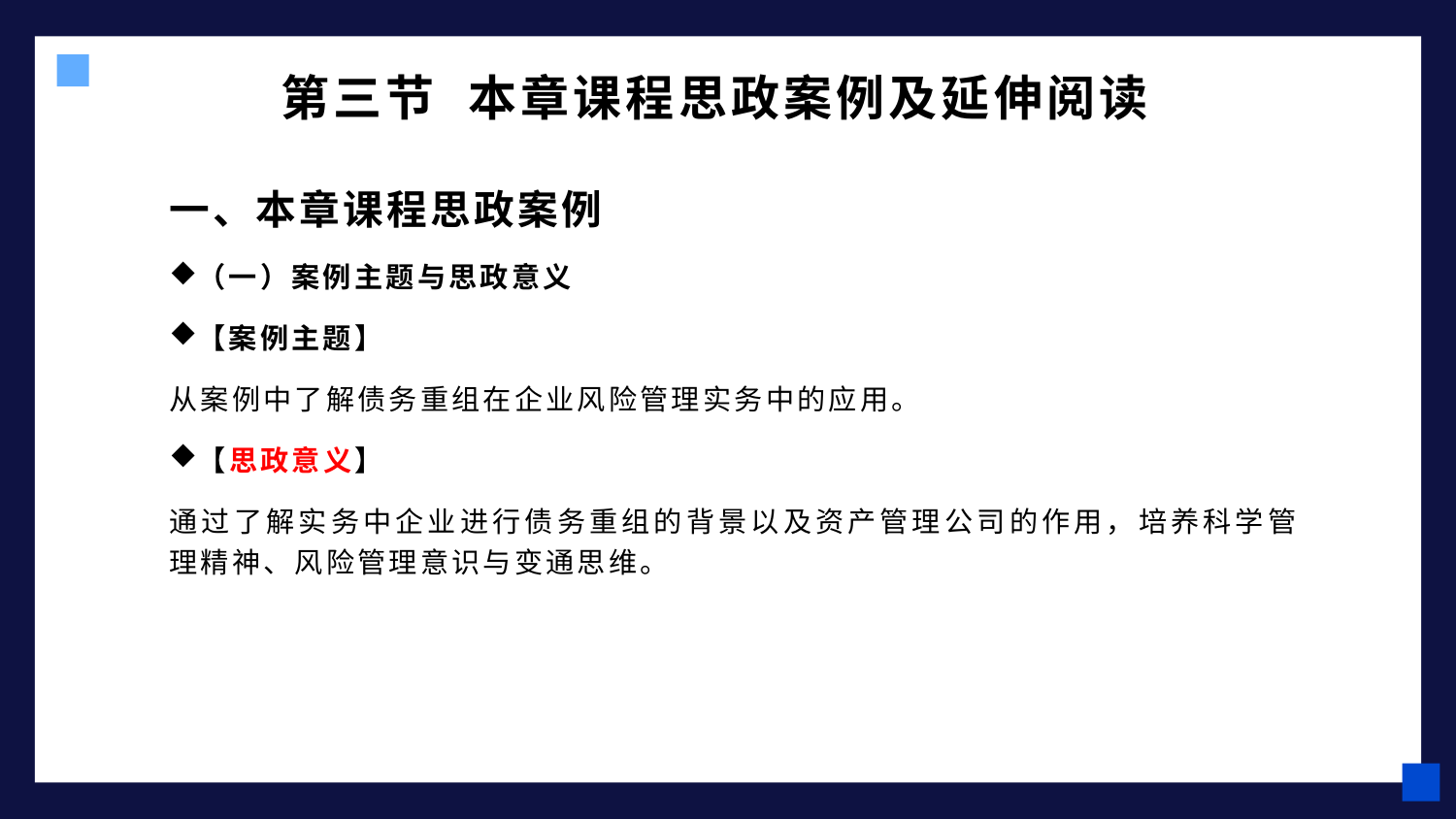

# 第三节  本章课程思政案例及延伸阅读
一、本章课程思政案例
（一）案例主题与思政意义
【案例主题】
从案例中了解债务重组在企业风险管理实务中的应用。
【思政意义】
通过了解实务中企业进行债务重组的背景以及资产管理公司的作用，培养科学管理精神、风险管理意识与变通思维。